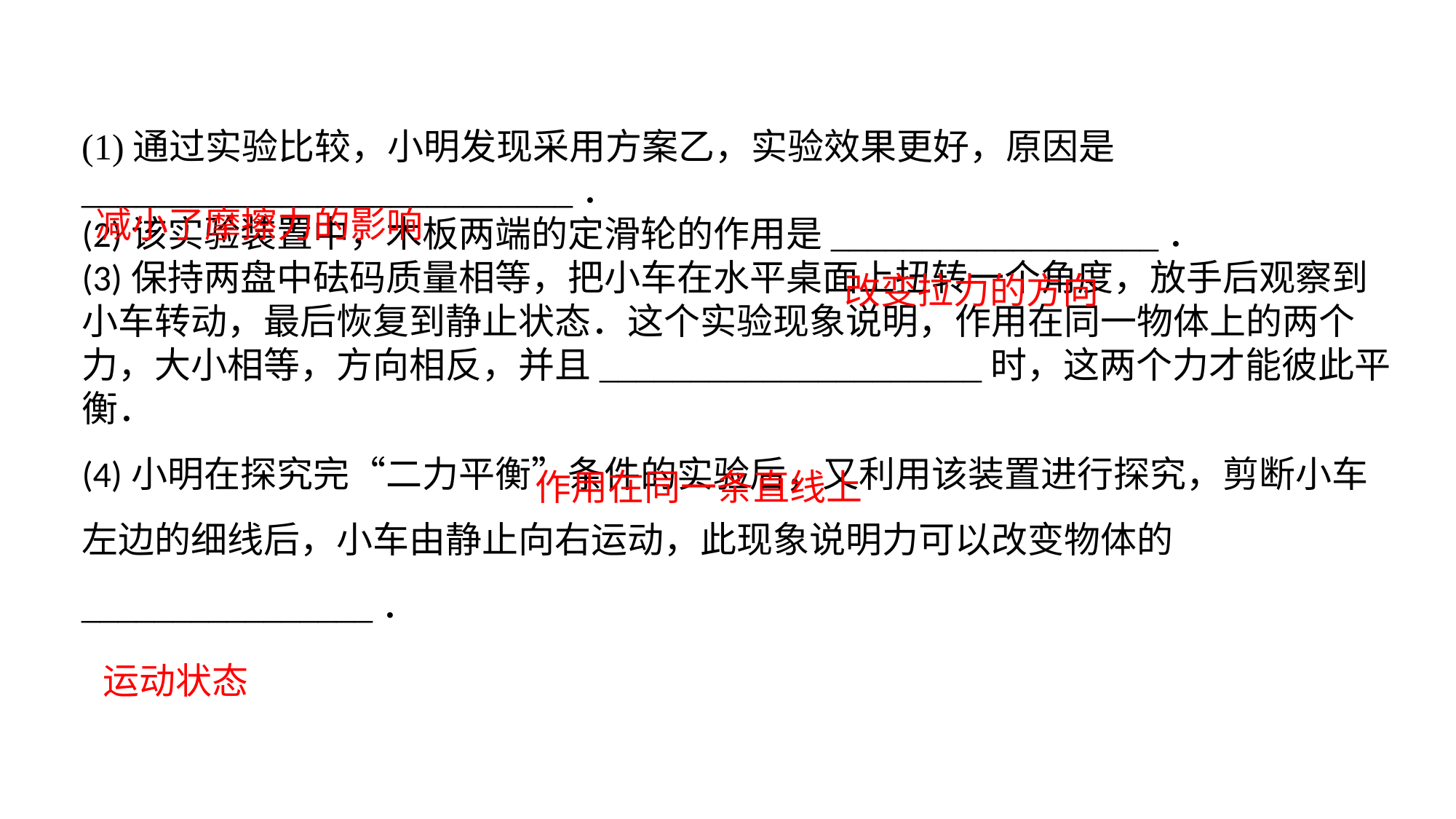

(1)通过实验比较，小明发现采用方案乙，实验效果更好，原因是___________________________．(2)该实验装置中，木板两端的定滑轮的作用是__________________．(3)保持两盘中砝码质量相等，把小车在水平桌面上扭转一个角度，放手后观察到小车转动，最后恢复到静止状态．这个实验现象说明，作用在同一物体上的两个力，大小相等，方向相反，并且_____________________时，这两个力才能彼此平衡．(4)小明在探究完“二力平衡”条件的实验后，又利用该装置进行探究，剪断小车左边的细线后，小车由静止向右运动，此现象说明力可以改变物体的________________．
减小了摩擦力的影响
改变拉力的方向
作用在同一条直线上
运动状态